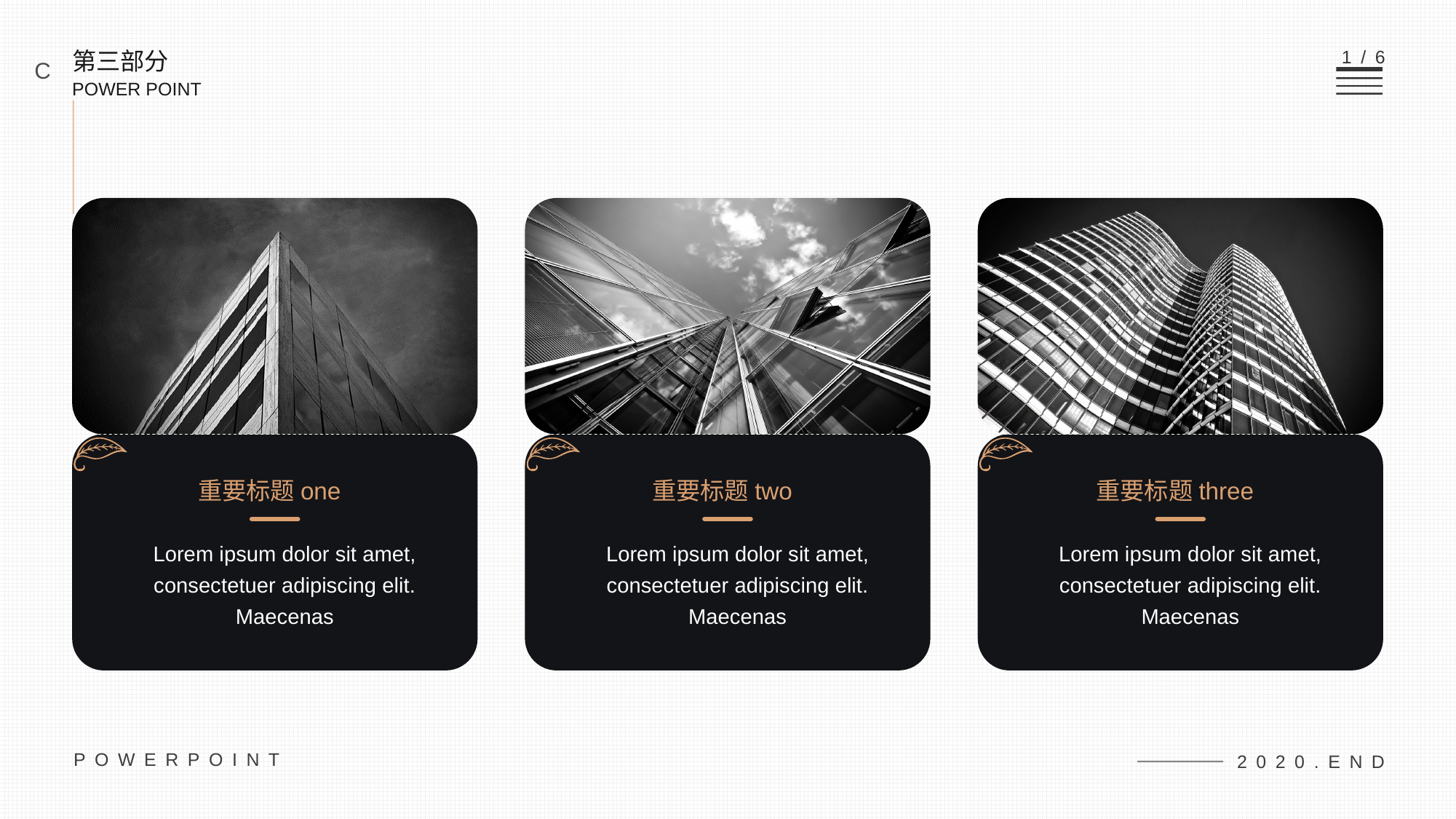

1/6

第三部分
POWER POINT
C

重要标题one
重要标题two
重要标题three
Lorem ipsum dolor sit amet, consectetuer adipiscing elit. Maecenas
Lorem ipsum dolor sit amet, consectetuer adipiscing elit. Maecenas
Lorem ipsum dolor sit amet, consectetuer adipiscing elit. Maecenas
POWERPOINT
2020.END